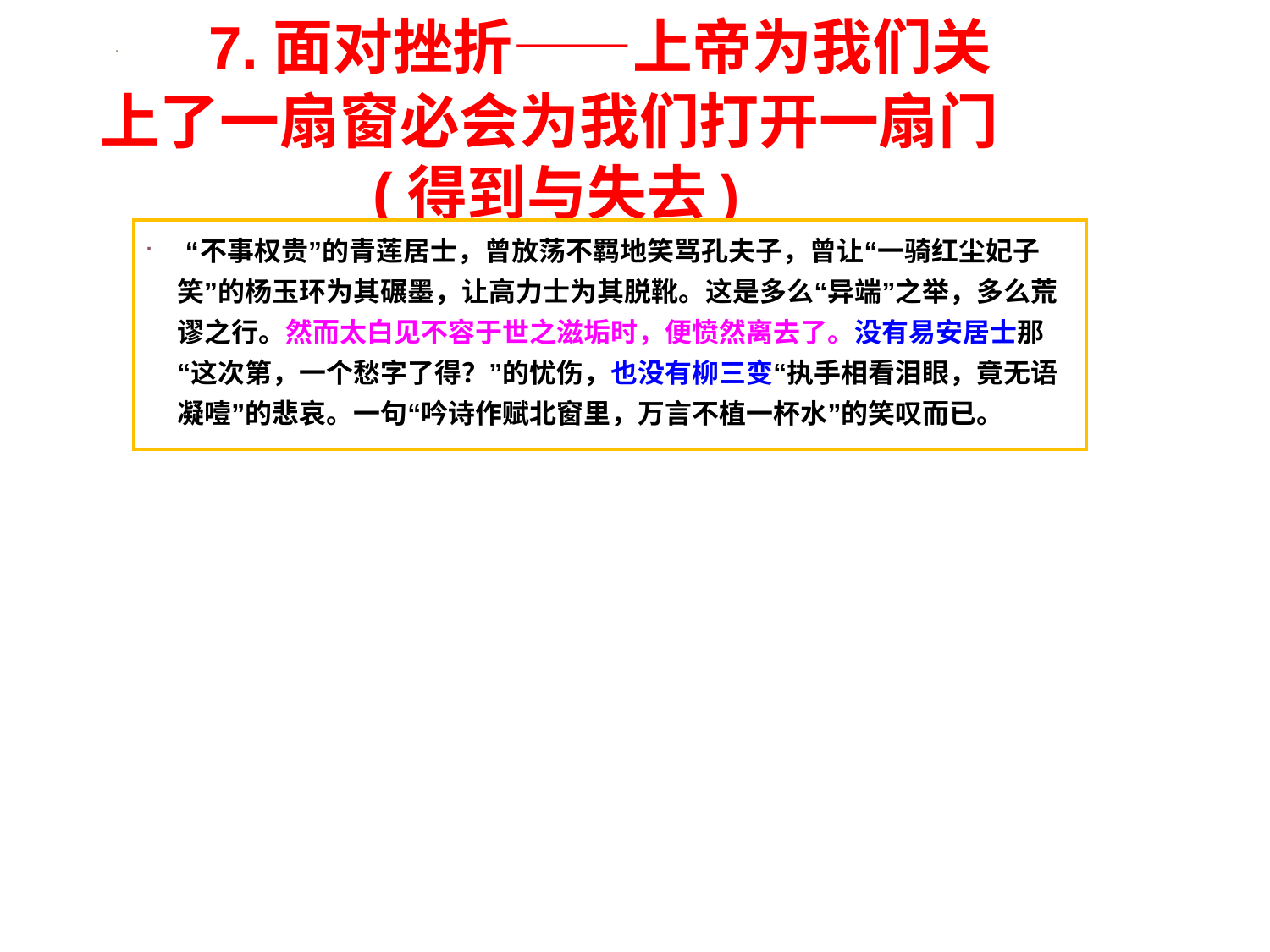

# 7.面对挫折——上帝为我们关上了一扇窗必会为我们打开一扇门(得到与失去)
   “不事权贵”的青莲居士，曾放荡不羁地笑骂孔夫子，曾让“一骑红尘妃子笑”的杨玉环为其碾墨，让高力士为其脱靴。这是多么“异端”之举，多么荒谬之行。然而太白见不容于世之滋垢时，便愤然离去了。没有易安居士那“这次第，一个愁字了得？”的忧伤，也没有柳三变“执手相看泪眼，竟无语凝噎”的悲哀。一句“吟诗作赋北窗里，万言不植一杯水”的笑叹而已。